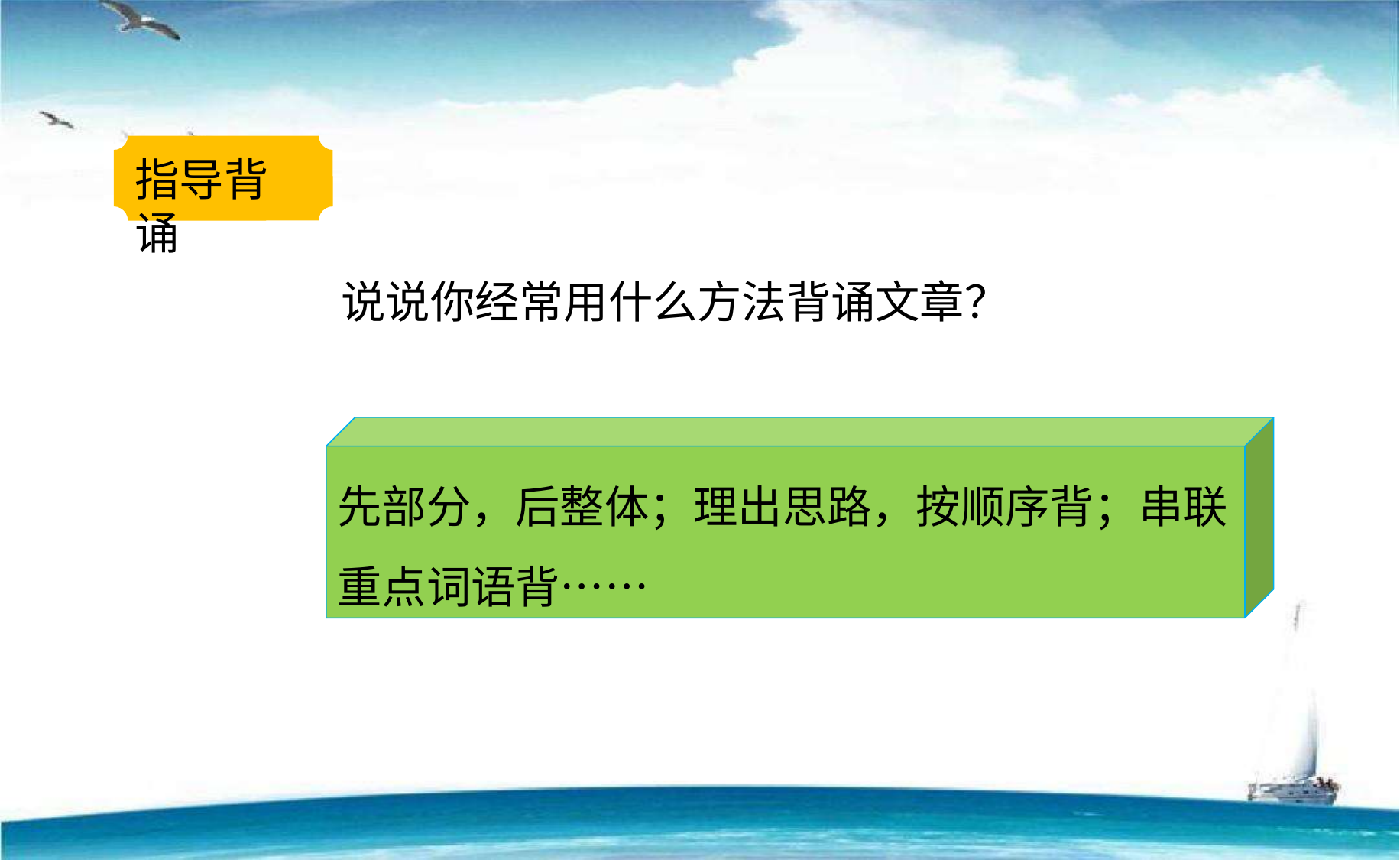

指导背诵
说说你经常用什么方法背诵文章？
先部分，后整体；理出思路，按顺序背；串联重点词语背……